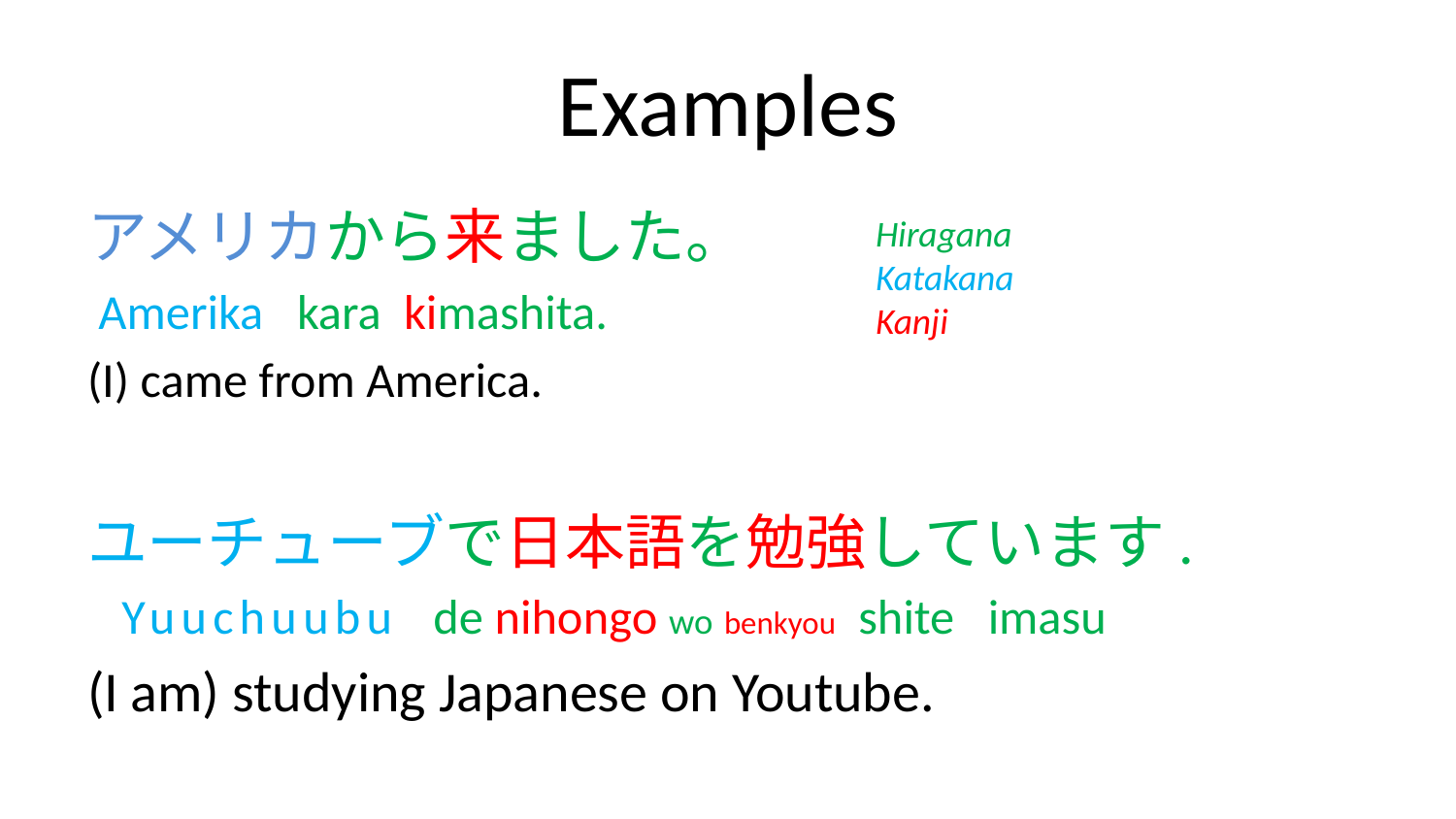

# Examples
アメリカから来ました。
 Amerika   kara  kimashita.
(I) came from America.

ユーチューブで日本語を勉強しています.
  Yuuchuubu  de nihongo wo benkyou  shite   imasu
(I am) studying Japanese on Youtube.
Hiragana
Katakana
Kanji